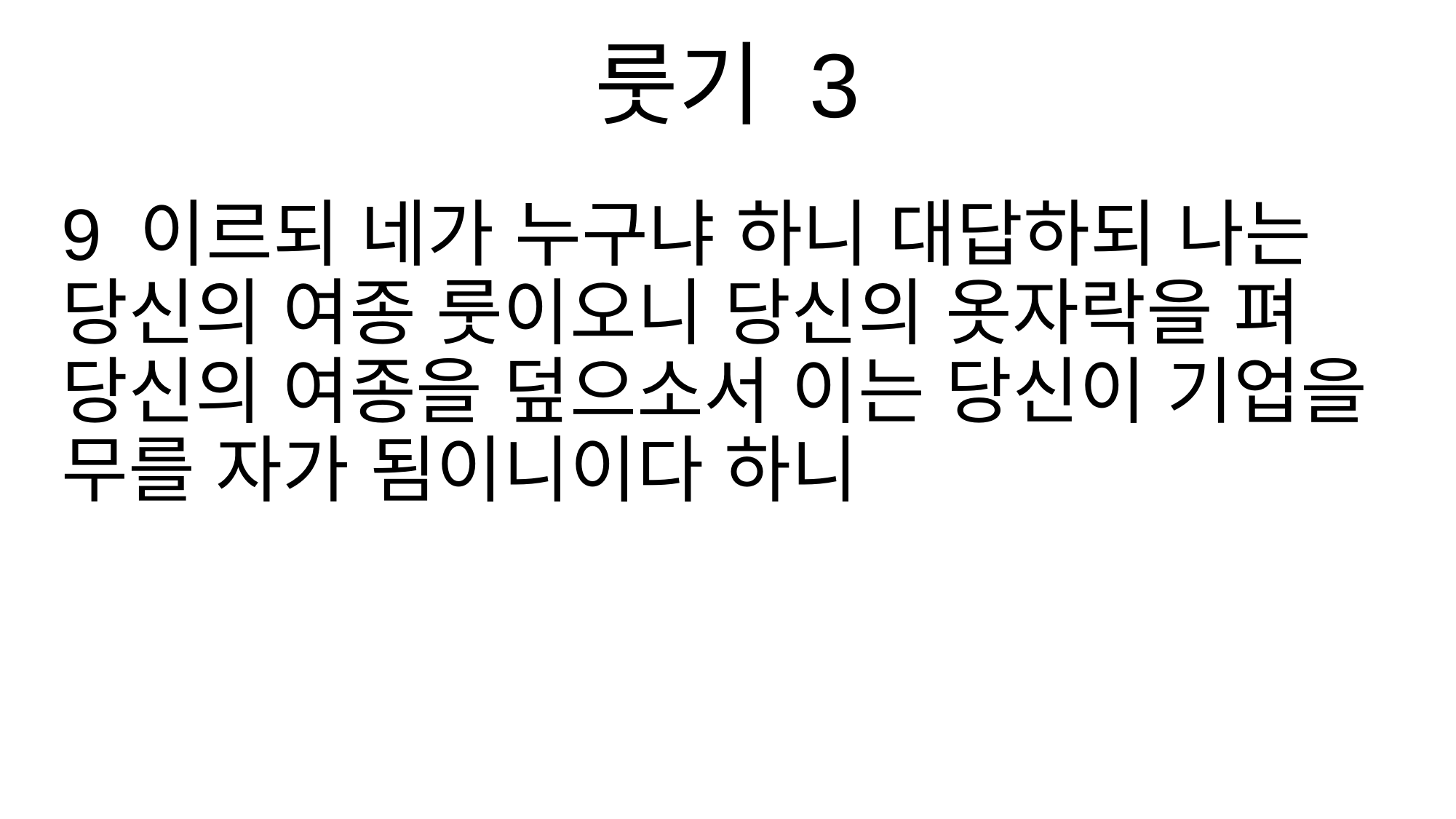

룻기 3
9 이르되 네가 누구냐 하니 대답하되 나는 당신의 여종 룻이오니 당신의 옷자락을 펴 당신의 여종을 덮으소서 이는 당신이 기업을 무를 자가 됨이니이다 하니